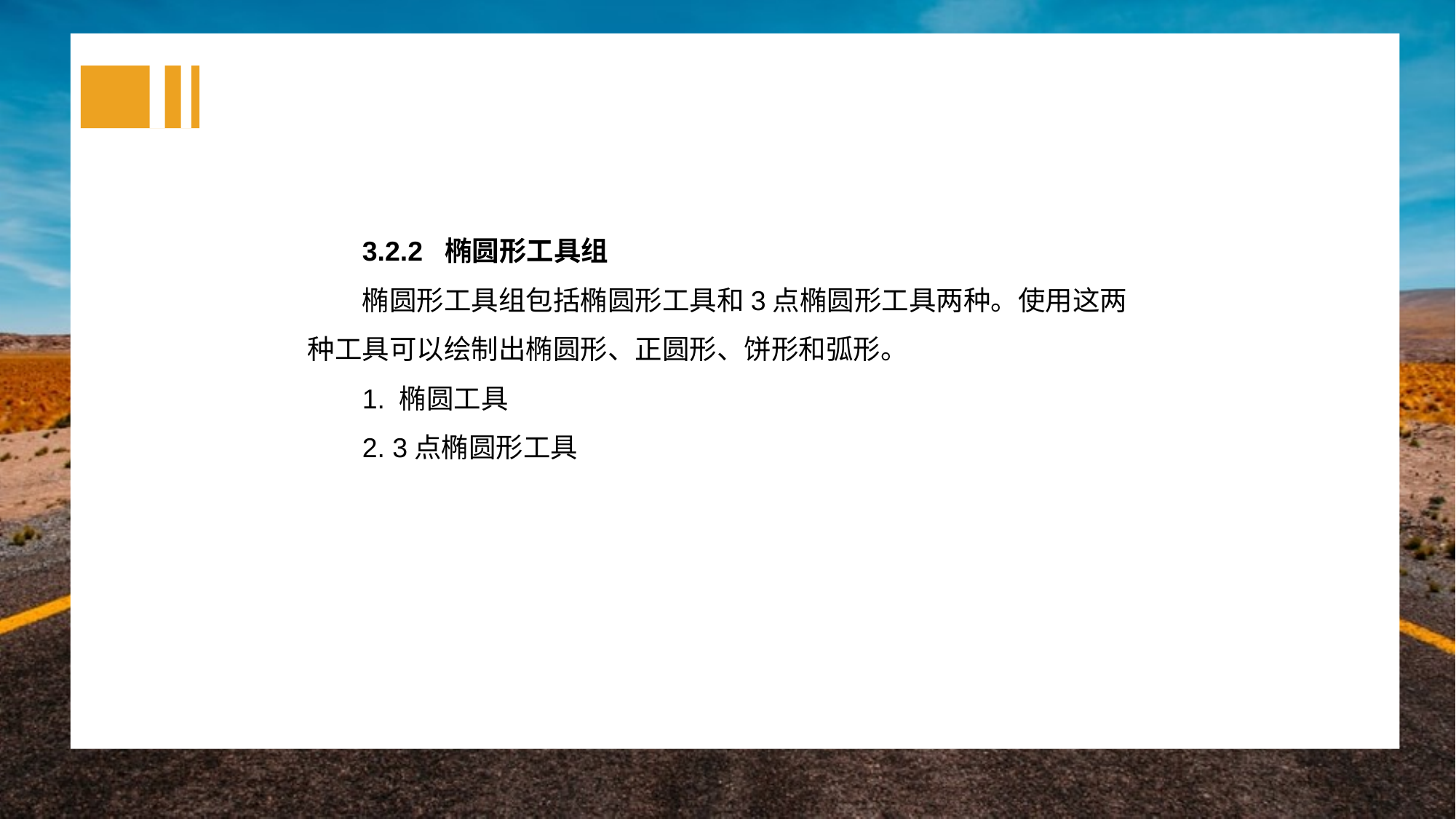

3.2.2  椭圆形工具组
椭圆形工具组包括椭圆形工具和3点椭圆形工具两种。使用这两种工具可以绘制出椭圆形、正圆形、饼形和弧形。
1. 椭圆工具
2. 3点椭圆形工具